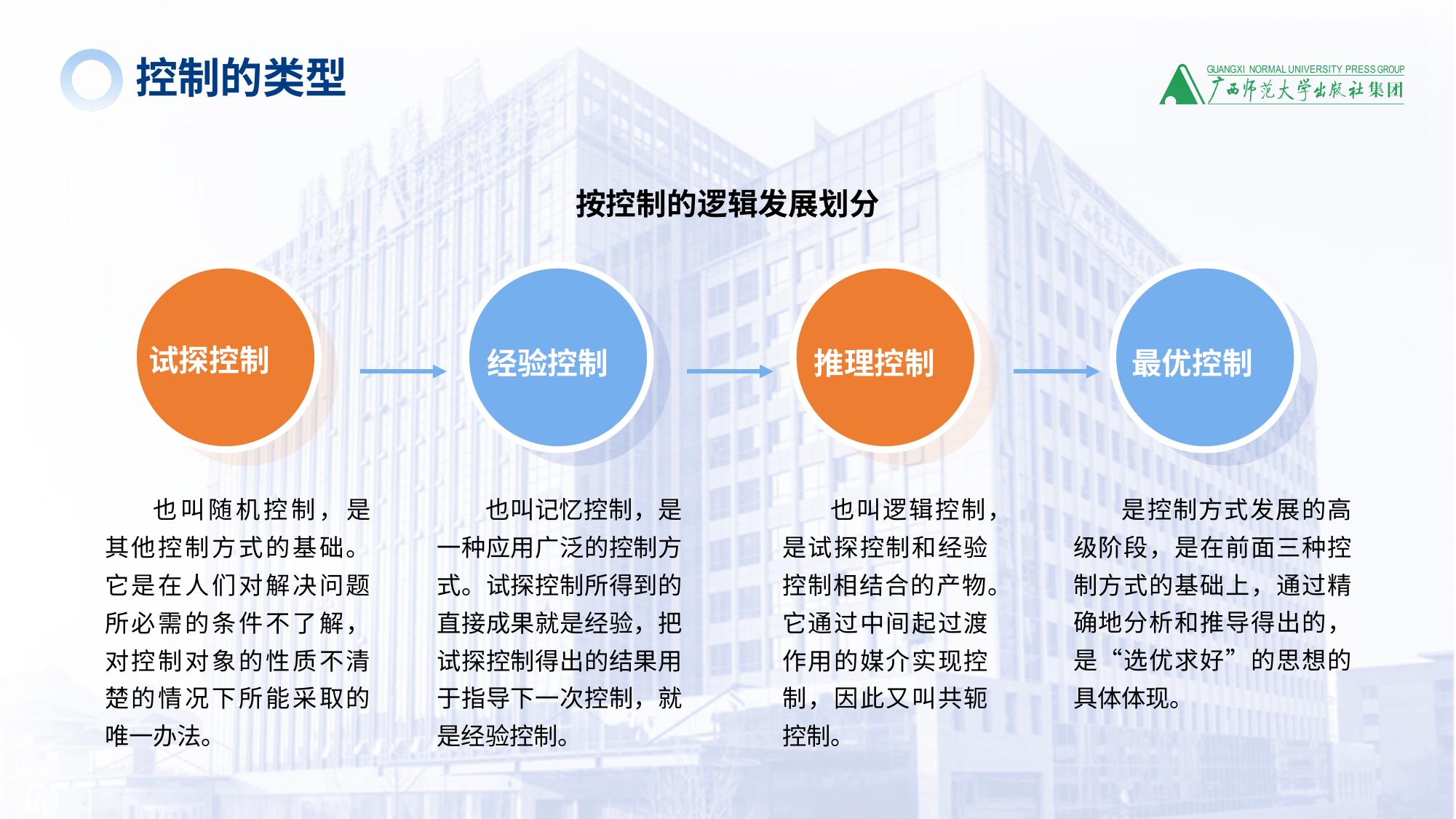

控制的类型

按控制的逻辑发展划分

试探控制
经验控制
推理控制
最优控制
是控制方式发展的高级阶段，是在前面三种控制方式的基础上，通过精确地分析和推导得出的，是“选优求好”的思想的具体体现。
也叫随机控制，是其他控制方式的基础。它是在人们对解决问题所必需的条件不了解，对控制对象的性质不清楚的情况下所能采取的唯一办法。
也叫记忆控制，是一种应用广泛的控制方式。试探控制所得到的直接成果就是经验，把试探控制得出的结果用于指导下一次控制，就是经验控制。
也叫逻辑控制，是试探控制和经验控制相结合的产物。它通过中间起过渡作用的媒介实现控制，因此又叫共轭控制。